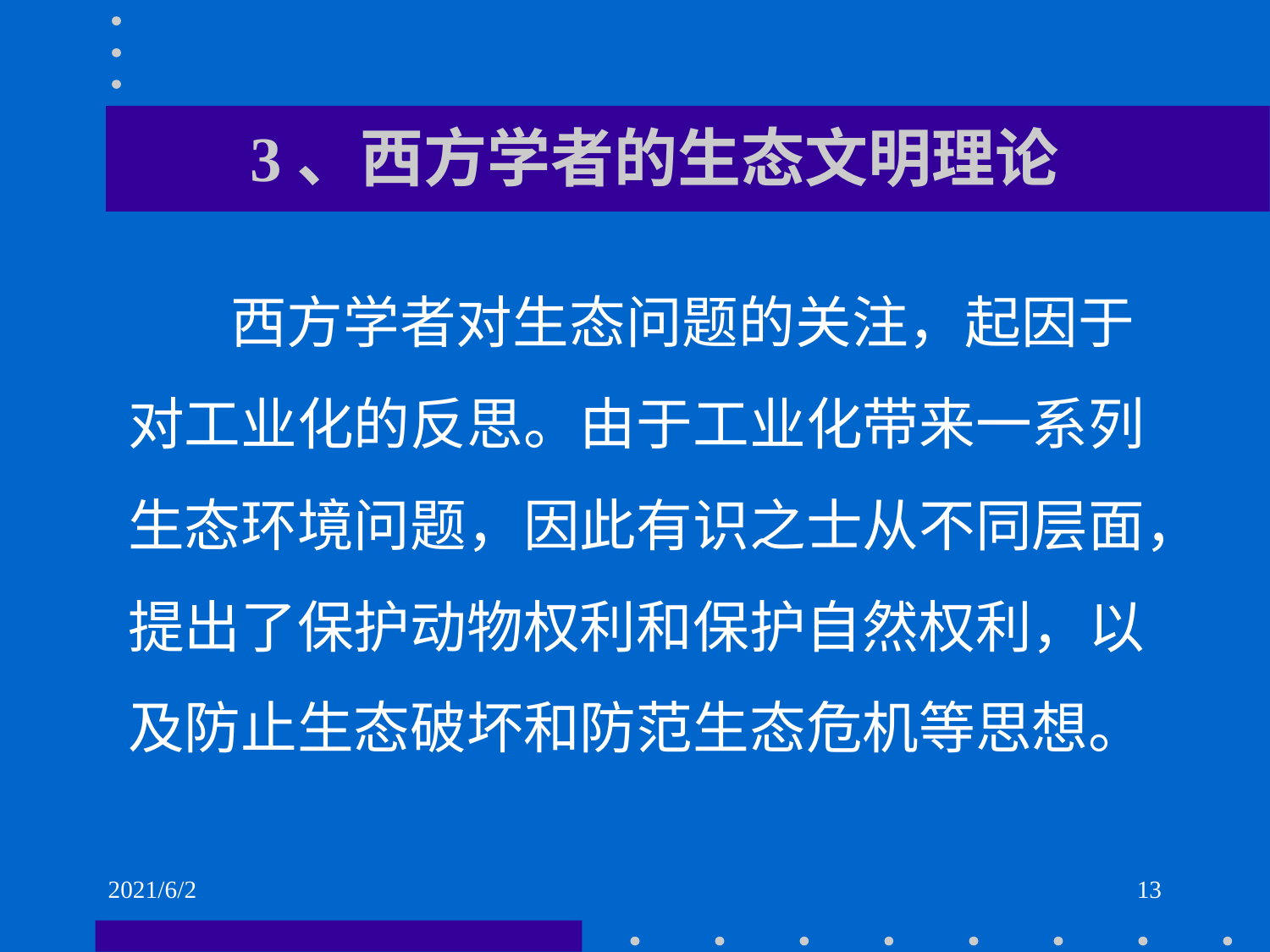

# 3、西方学者的生态文明理论
       西方学者对生态问题的关注，起因于对工业化的反思。由于工业化带来一系列生态环境问题，因此有识之士从不同层面，提出了保护动物权利和保护自然权利，以及防止生态破坏和防范生态危机等思想。

2021/6/2
13